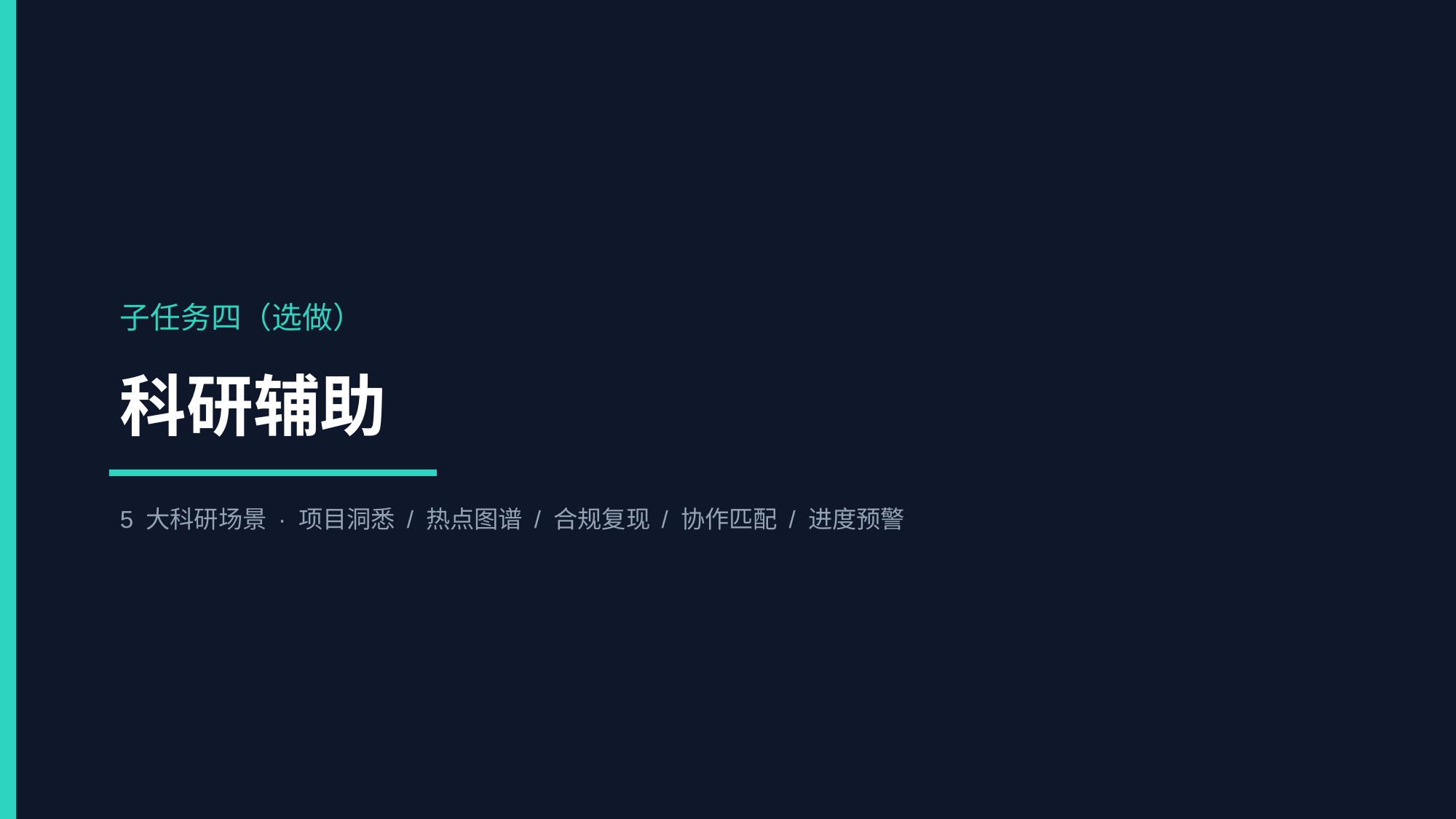

子任务四（选做）
科研辅助

5 大科研场景 · 项目洞悉 / 热点图谱 / 合规复现 / 协作匹配 / 进度预警